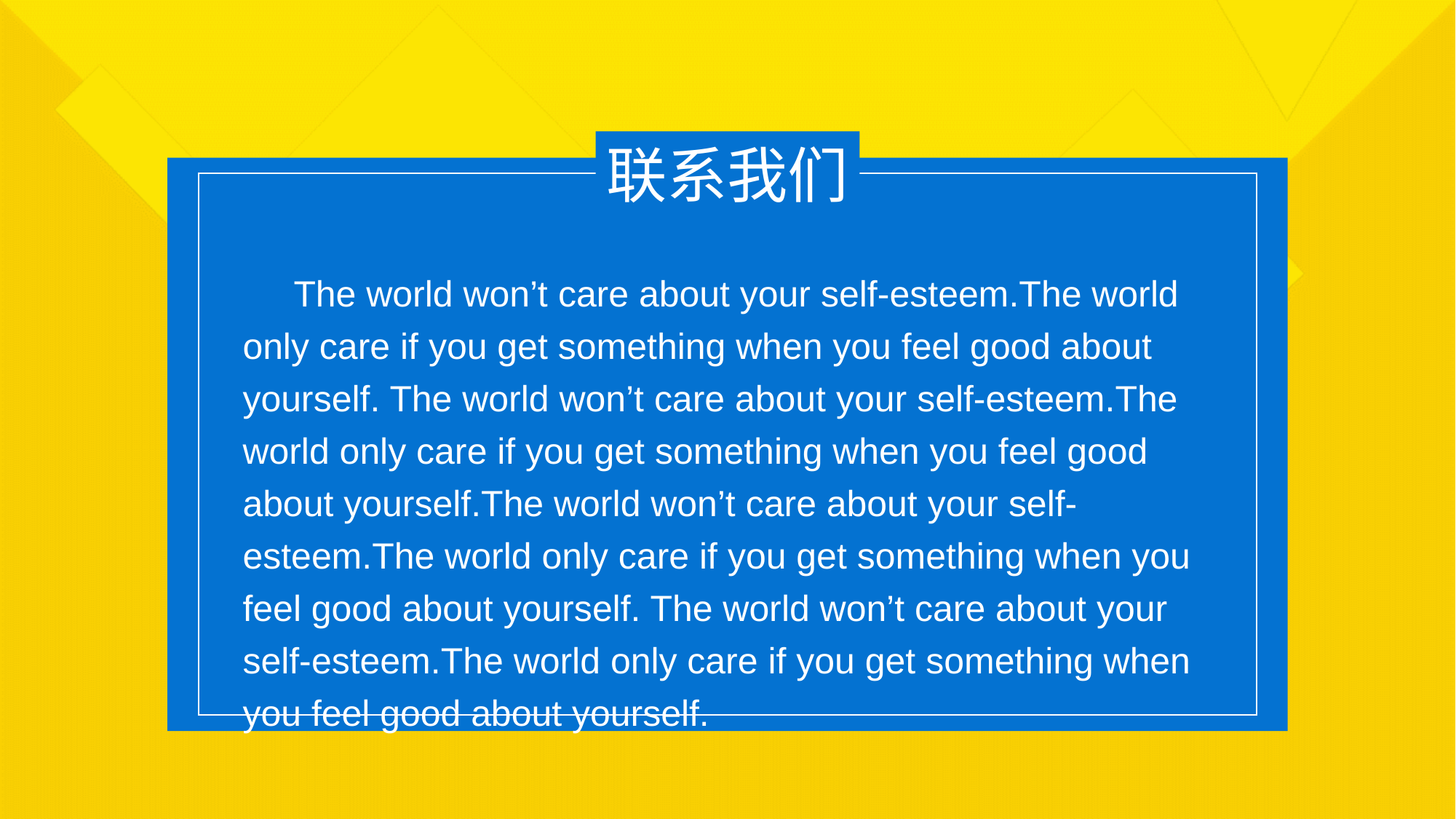

联系我们

     The world won’t care about your self-esteem.The world only care if you get something when you feel good about yourself. The world won’t care about your self-esteem.The world only care if you get something when you feel good about yourself.The world won’t care about your self-esteem.The world only care if you get something when you feel good about yourself. The world won’t care about your self-esteem.The world only care if you get something when you feel good about yourself.